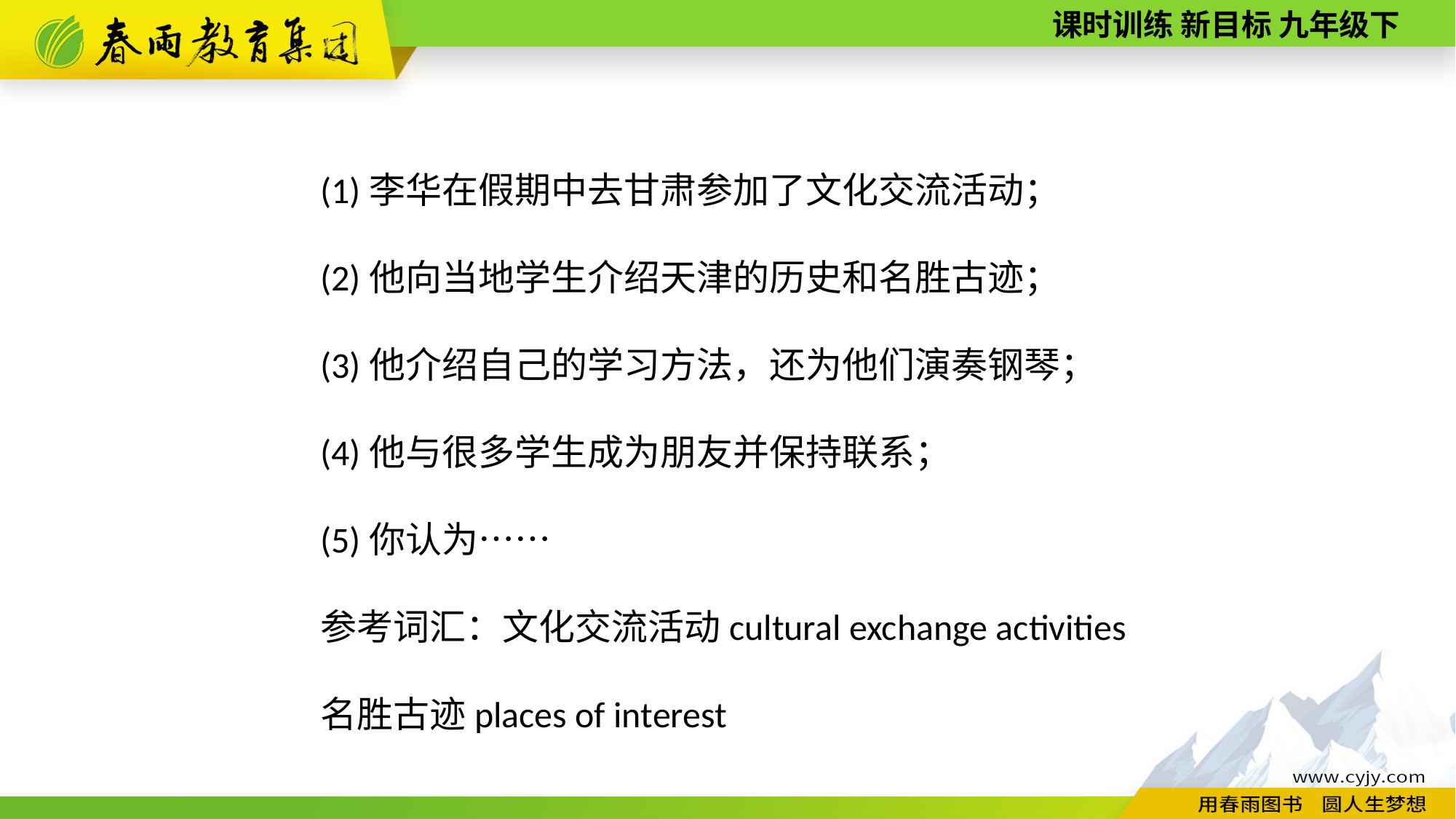

(1)李华在假期中去甘肃参加了文化交流活动；
(2)他向当地学生介绍天津的历史和名胜古迹；
(3)他介绍自己的学习方法，还为他们演奏钢琴；
(4)他与很多学生成为朋友并保持联系；
(5)你认为……
参考词汇：文化交流活动cultural exchange activities
名胜古迹places of interest